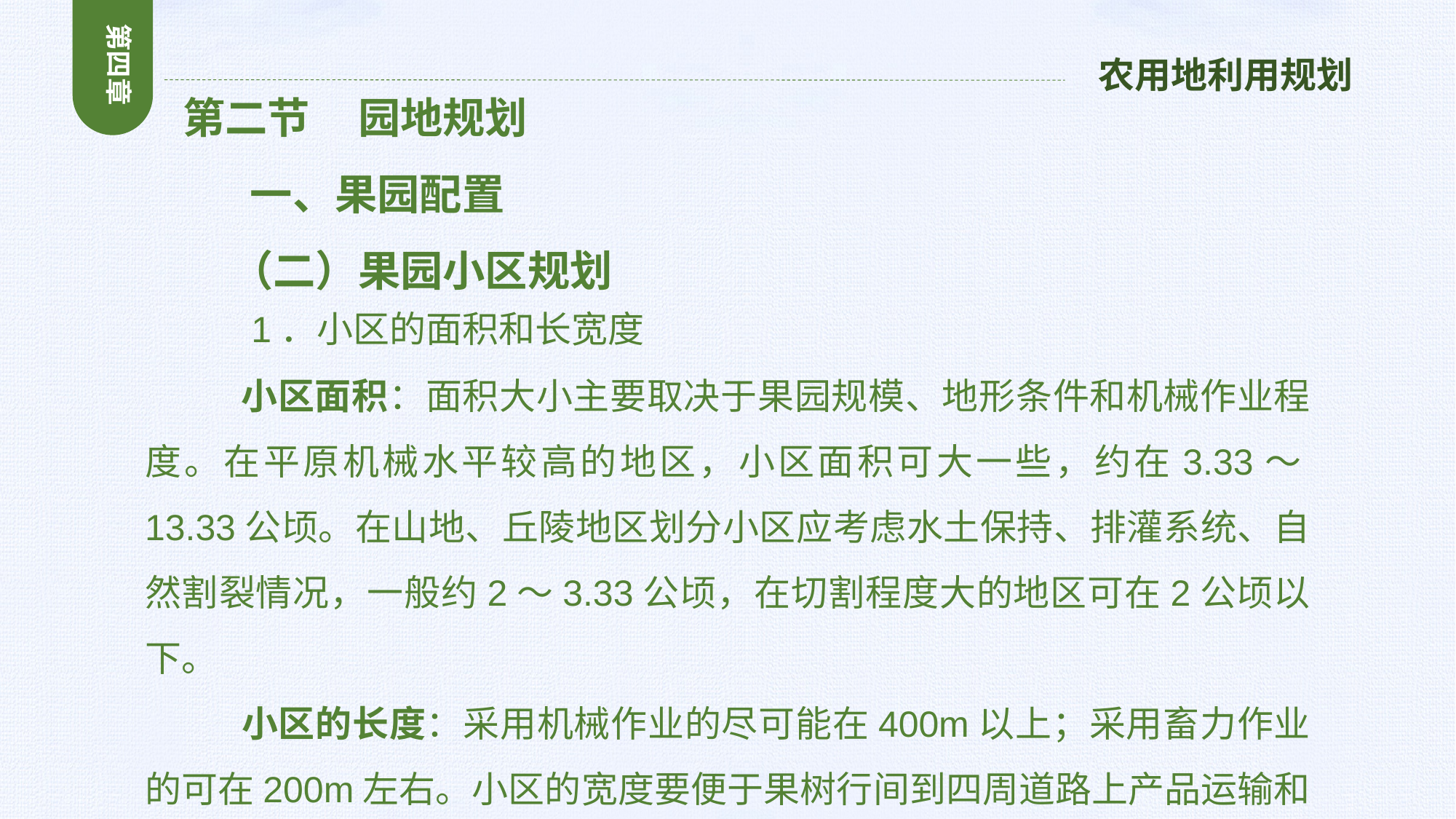

第四章
农用地利用规划
 第二节     园地规划
        一、果园配置
      （二）果园小区规划

         1．小区的面积和长宽度
          小区面积：面积大小主要取决于果园规模、地形条件和机械作业程度。在平原机械水平较高的地区，小区面积可大一些，约在3.33～13.33公顷。在山地、丘陵地区划分小区应考虑水土保持、排灌系统、自然割裂情况，一般约2～3.33公顷，在切割程度大的地区可在2公顷以下。
          小区的长度：采用机械作业的尽可能在400m以上；采用畜力作业的可在200m左右。小区的宽度要便于果树行间到四周道路上产品运输和有效防风距离，一般宽度为150～200m。